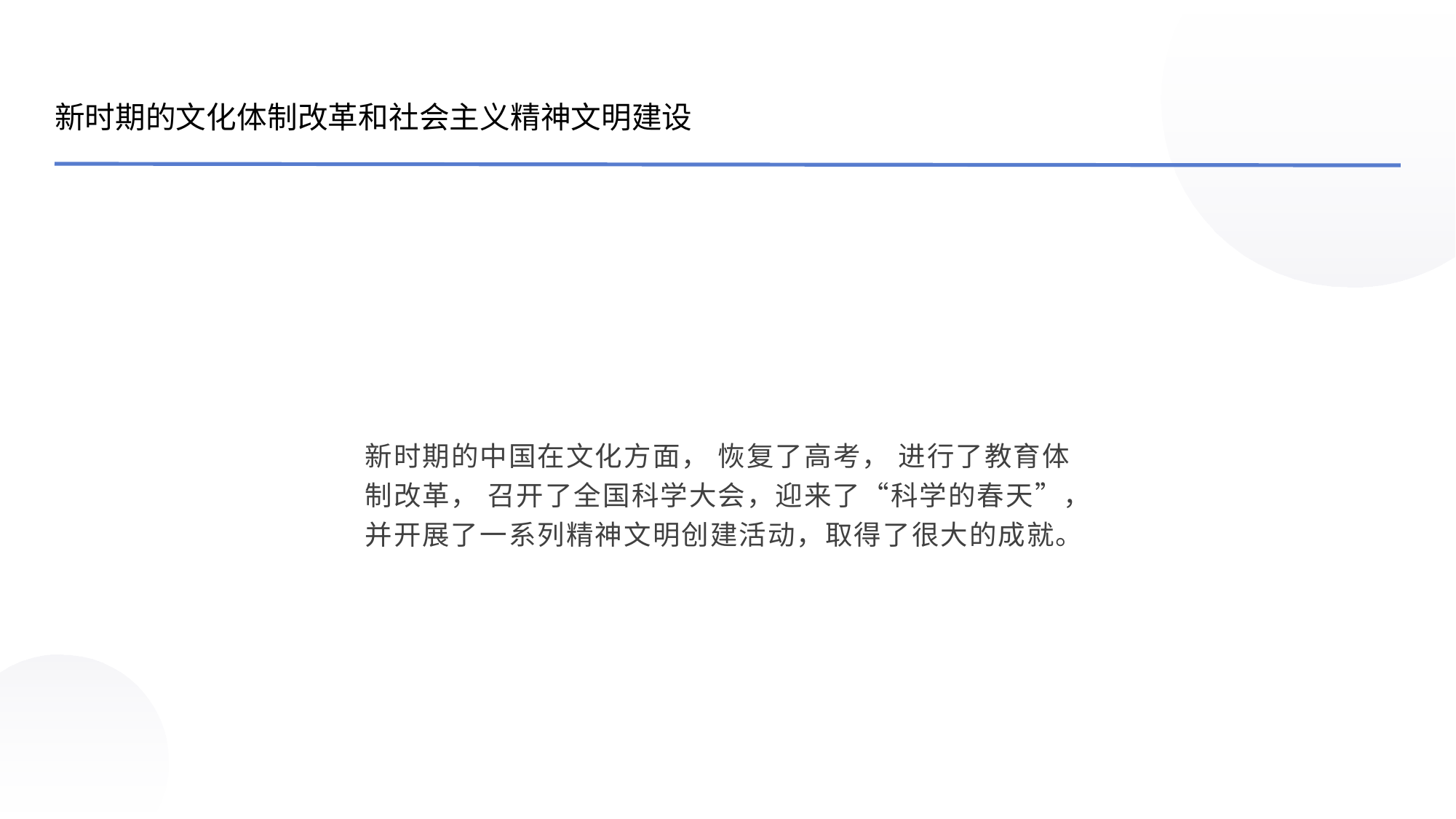

新时期的文化体制改革和社会主义精神文明建设
新时期的中国在文化方面， 恢复了高考， 进行了教育体制改革， 召开了全国科学大会，迎来了“科学的春天”，并开展了一系列精神文明创建活动，取得了很大的成就。